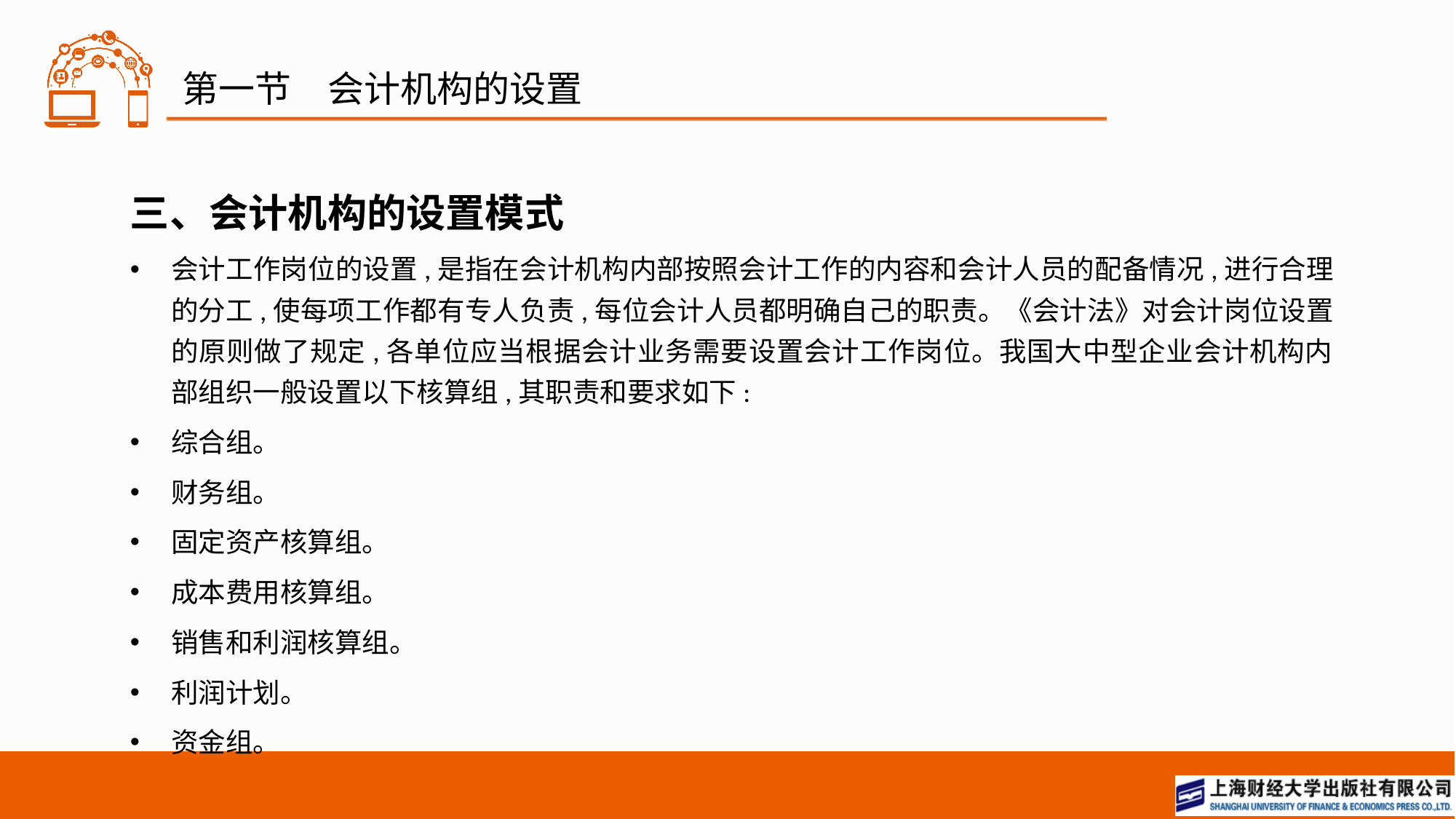

# 第一节　会计机构的设置
三、会计机构的设置模式
会计工作岗位的设置,是指在会计机构内部按照会计工作的内容和会计人员的配备情况,进行合理的分工,使每项工作都有专人负责,每位会计人员都明确自己的职责。《会计法》对会计岗位设置的原则做了规定,各单位应当根据会计业务需要设置会计工作岗位。我国大中型企业会计机构内部组织一般设置以下核算组,其职责和要求如下:
综合组。
财务组。
固定资产核算组。
成本费用核算组。
销售和利润核算组。
利润计划。
资金组。